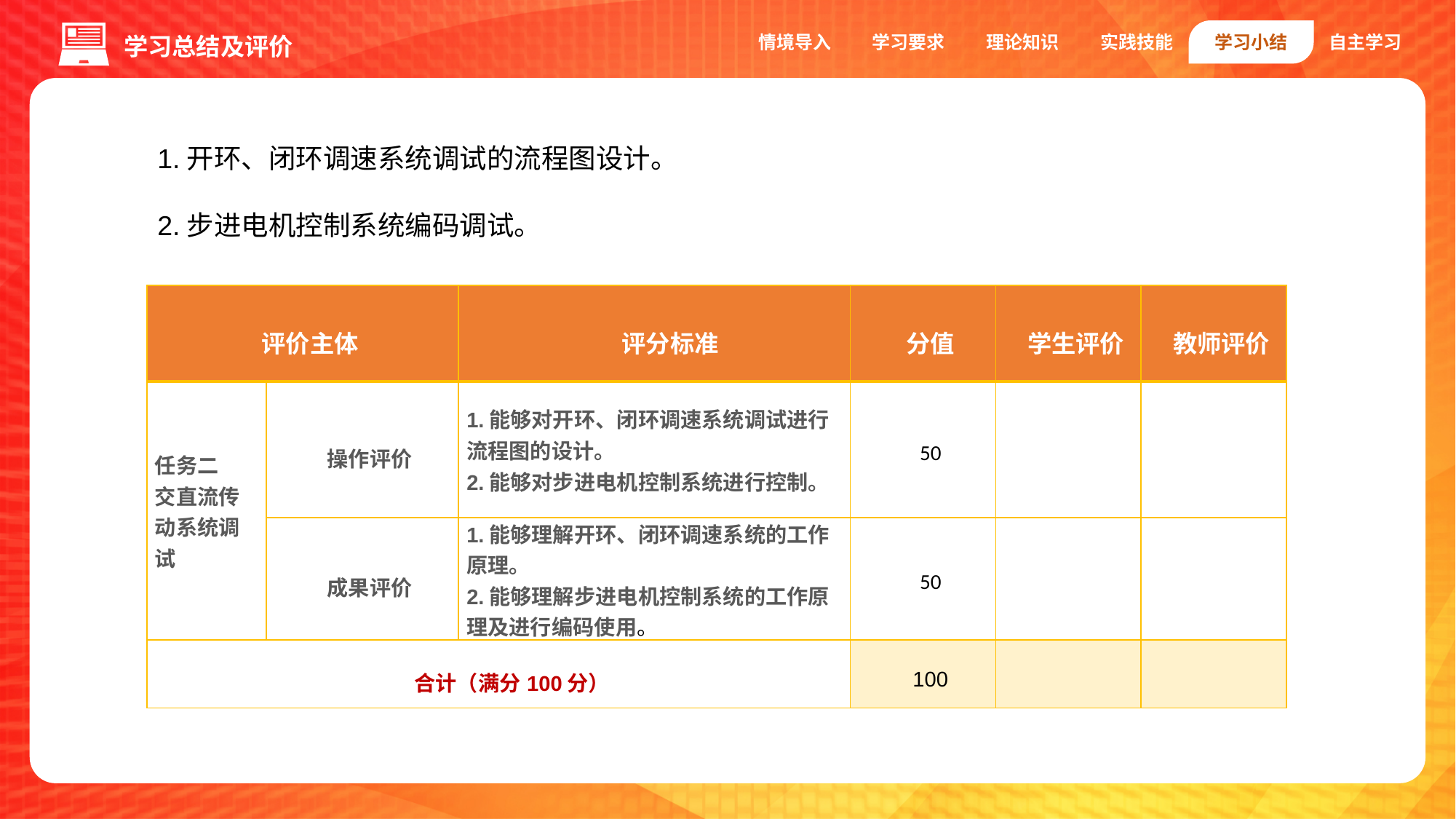

情境导入
学习要求
理论知识
实践技能
学习小结
自主学习

学习总结及评价
1.开环、闭环调速系统调试的流程图设计。
2.步进电机控制系统编码调试。
| 评价主体 |  | 评分标准 | 分值 | 学生评价 | 教师评价 |
| --- | --- | --- | --- | --- | --- |
| 任务二 交直流传动系统调试 | 操作评价 | 1.能够对开环、闭环调速系统调试进行流程图的设计。 2.能够对步进电机控制系统进行控制。 | 50 |  |  |
|  | 成果评价 | 1.能够理解开环、闭环调速系统的工作原理。 2.能够理解步进电机控制系统的工作原理及进行编码使用。 | 50 |  |  |
| 合计（满分100分） |  |  | 100 |  |  |